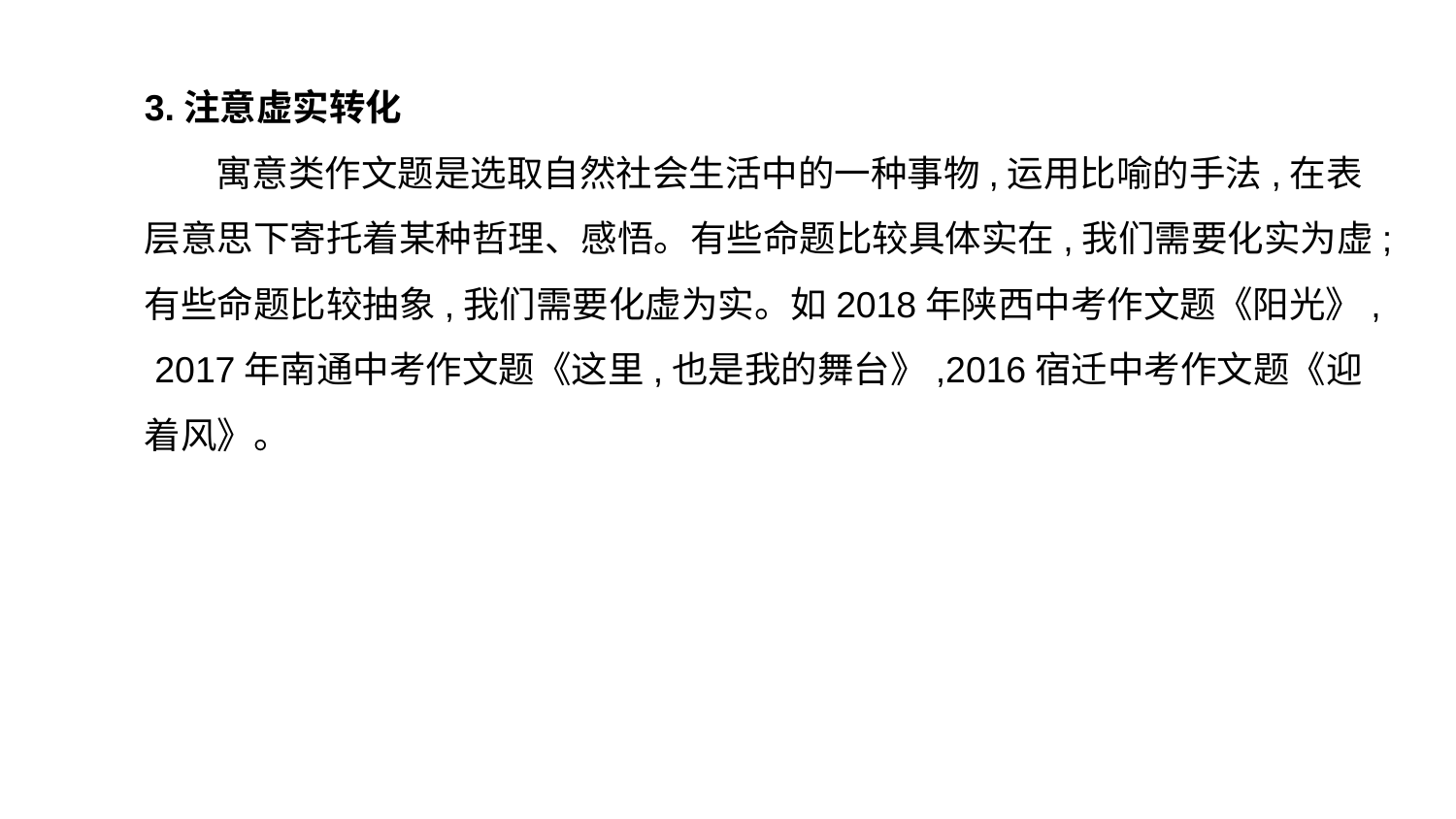

3.注意虚实转化
寓意类作文题是选取自然社会生活中的一种事物,运用比喻的手法,在表层意思下寄托着某种哲理、感悟。有些命题比较具体实在,我们需要化实为虚;有些命题比较抽象,我们需要化虚为实。如2018年陕西中考作文题《阳光》, 2017年南通中考作文题《这里,也是我的舞台》,2016宿迁中考作文题《迎着风》。